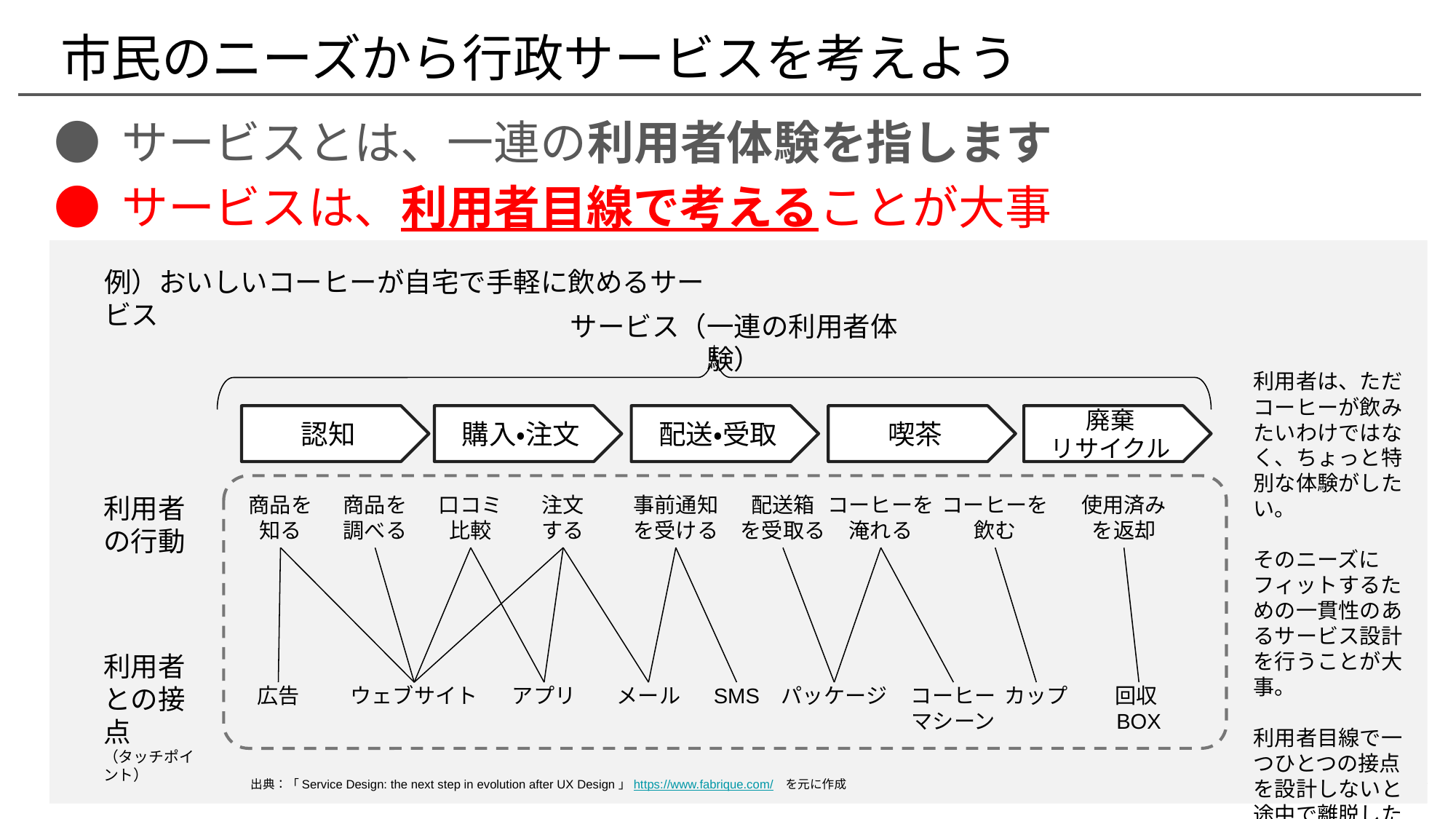

# 市民のニーズから行政サービスを考えよう
● サービスとは、一連の利用者体験を指します
● サービスは、利用者目線で考えることが大事

例）おいしいコーヒーが自宅で手軽に飲めるサービス
サービス（一連の利用者体験）
利用者は、ただコーヒーが飲みたいわけではなく、ちょっと特別な体験がしたい。

そのニーズにフィットするための一貫性のあるサービス設計を行うことが大事。

利用者目線で一つひとつの接点を設計しないと途中で離脱したり、繰り返し使ってもらえない。
認知
購入・注文
配送・受取
喫茶
廃棄
リサイクル

利用者の行動
商品を
知る
商品を
調べる
口コミ
比較
注文
する
事前通知
を受ける
配送箱
を受取る
コーヒーを
淹れる
コーヒーを
飲む
使用済み
を返却
利用者との接点
（タッチポイント）
広告
ウェブサイト
アプリ
メール
SMS
パッケージ
コーヒー
マシーン
カップ
回収BOX
11
出典：「Service Design: the next step in evolution after UX Design」https://www.fabrique.com/　を元に作成